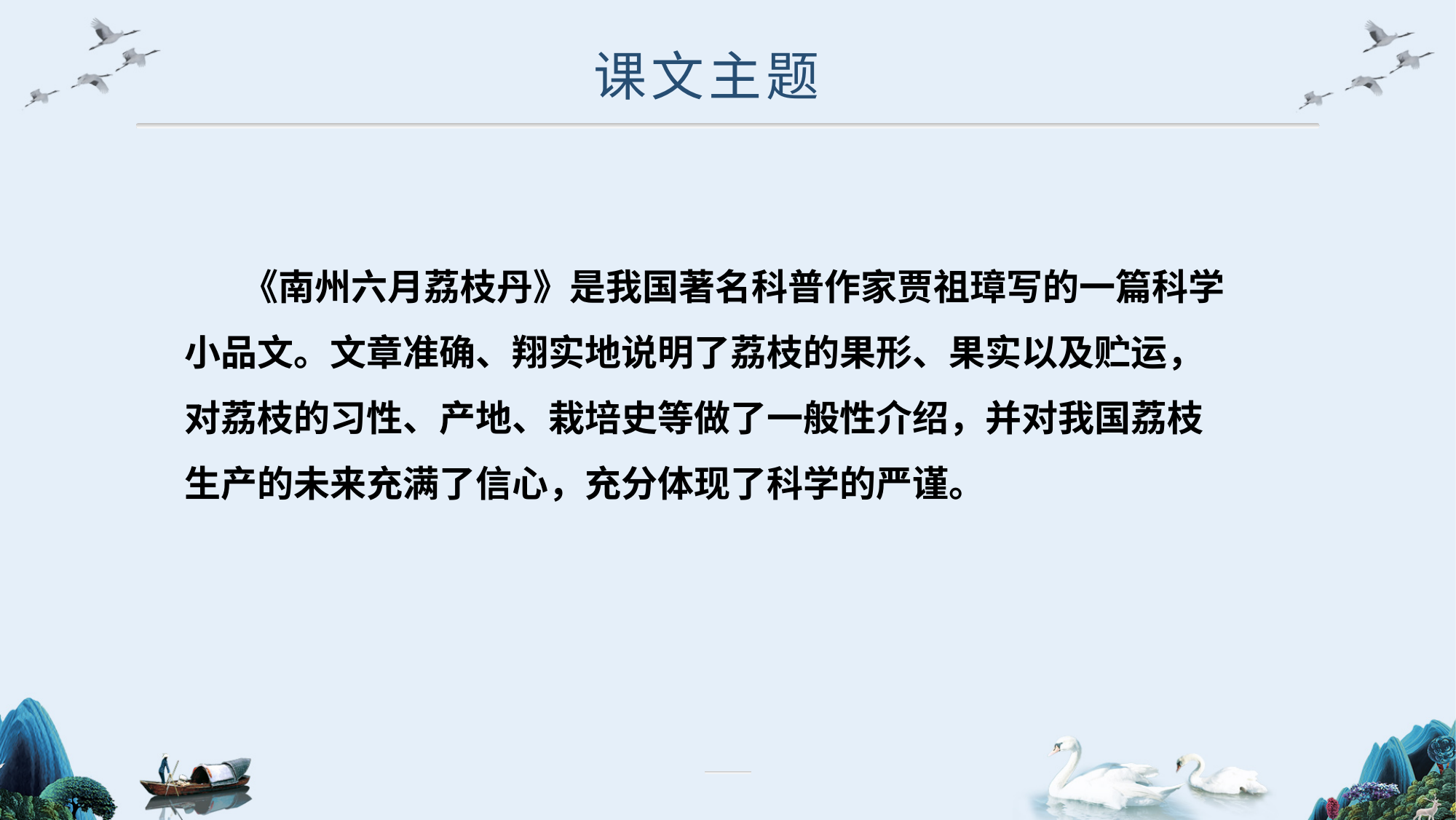

课文主题
      《南州六月荔枝丹》是我国著名科普作家贾祖璋写的一篇科学小品文。文章准确、翔实地说明了荔枝的果形、果实以及贮运，对荔枝的习性、产地、栽培史等做了一般性介绍，并对我国荔枝生产的未来充满了信心，充分体现了科学的严谨。